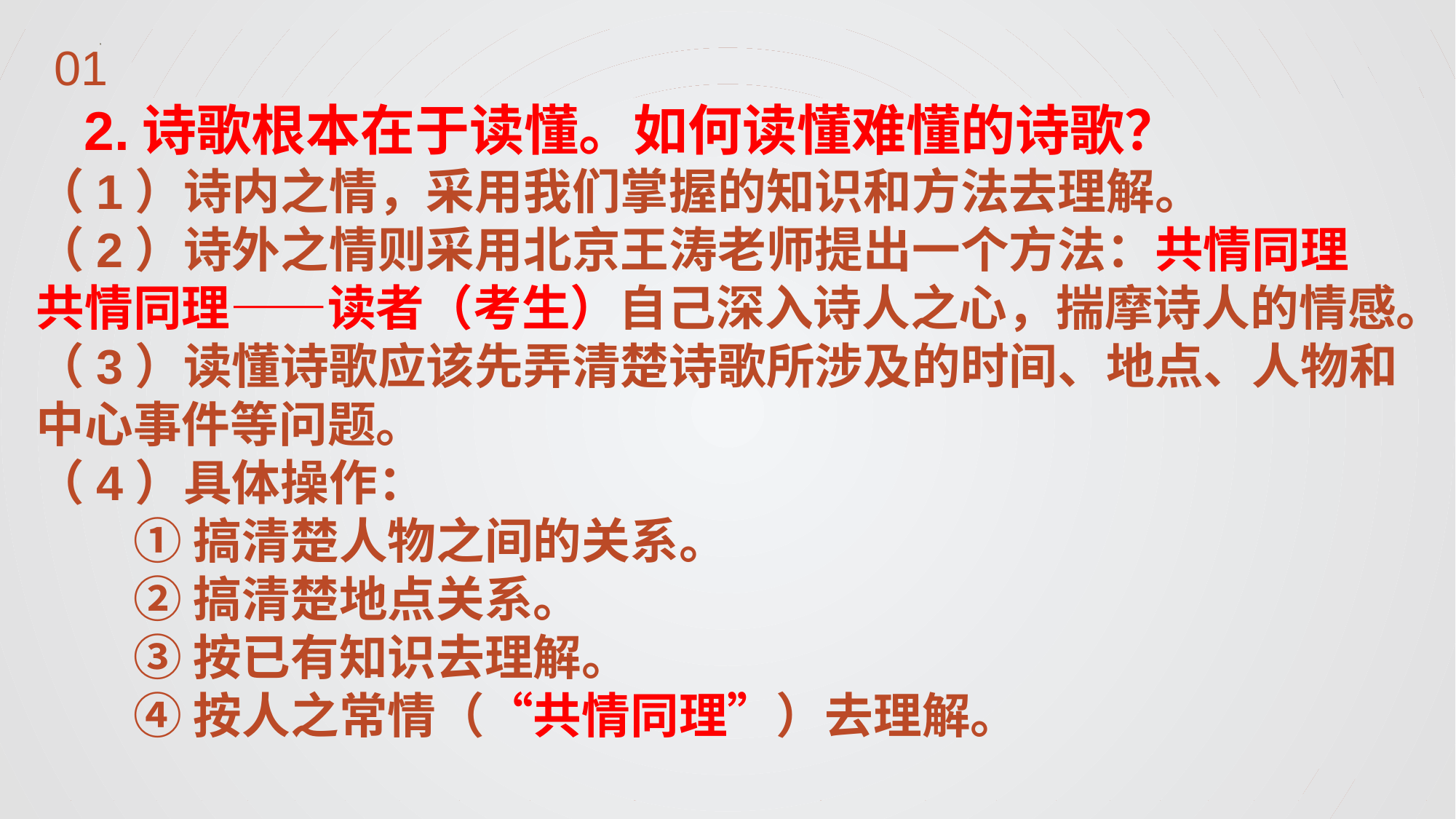

# 2.诗歌根本在于读懂。如何读懂难懂的诗歌？
（1）诗内之情，采用我们掌握的知识和方法去理解。
（2）诗外之情则采用北京王涛老师提出一个方法：共情同理
共情同理——读者（考生）自己深入诗人之心，揣摩诗人的情感。
（3）读懂诗歌应该先弄清楚诗歌所涉及的时间、地点、人物和中心事件等问题。
（4）具体操作：
①搞清楚人物之间的关系。
②搞清楚地点关系。
③按已有知识去理解。
④按人之常情（“共情同理”）去理解。